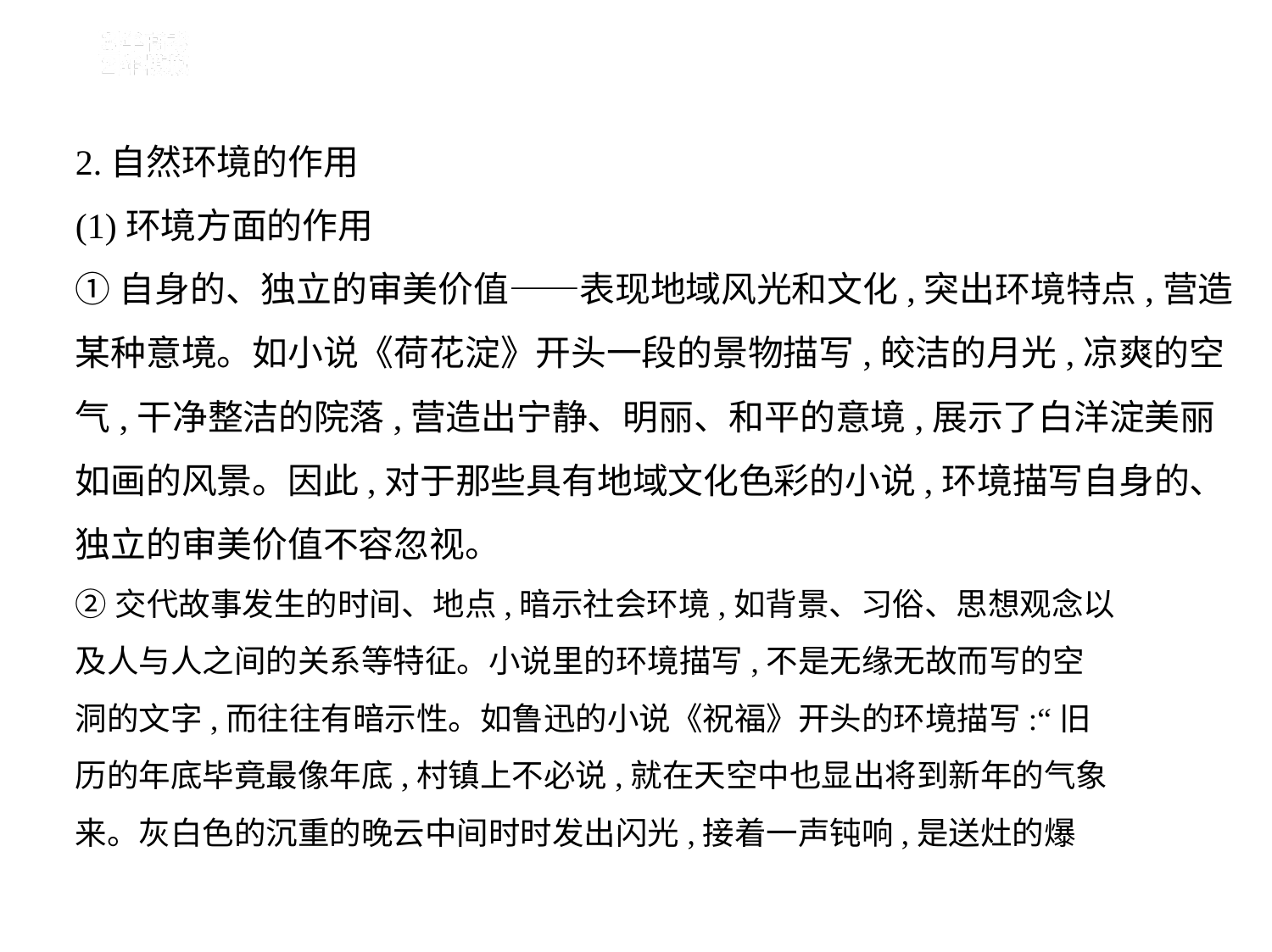

2.自然环境的作用
(1)环境方面的作用
①自身的、独立的审美价值——表现地域风光和文化,突出环境特点,营造
某种意境。如小说《荷花淀》开头一段的景物描写,皎洁的月光,凉爽的空
气,干净整洁的院落,营造出宁静、明丽、和平的意境,展示了白洋淀美丽
如画的风景。因此,对于那些具有地域文化色彩的小说,环境描写自身的、
独立的审美价值不容忽视。
②交代故事发生的时间、地点,暗示社会环境,如背景、习俗、思想观念以
及人与人之间的关系等特征。小说里的环境描写,不是无缘无故而写的空
洞的文字,而往往有暗示性。如鲁迅的小说《祝福》开头的环境描写:“旧
历的年底毕竟最像年底,村镇上不必说,就在天空中也显出将到新年的气象
来。灰白色的沉重的晚云中间时时发出闪光,接着一声钝响,是送灶的爆